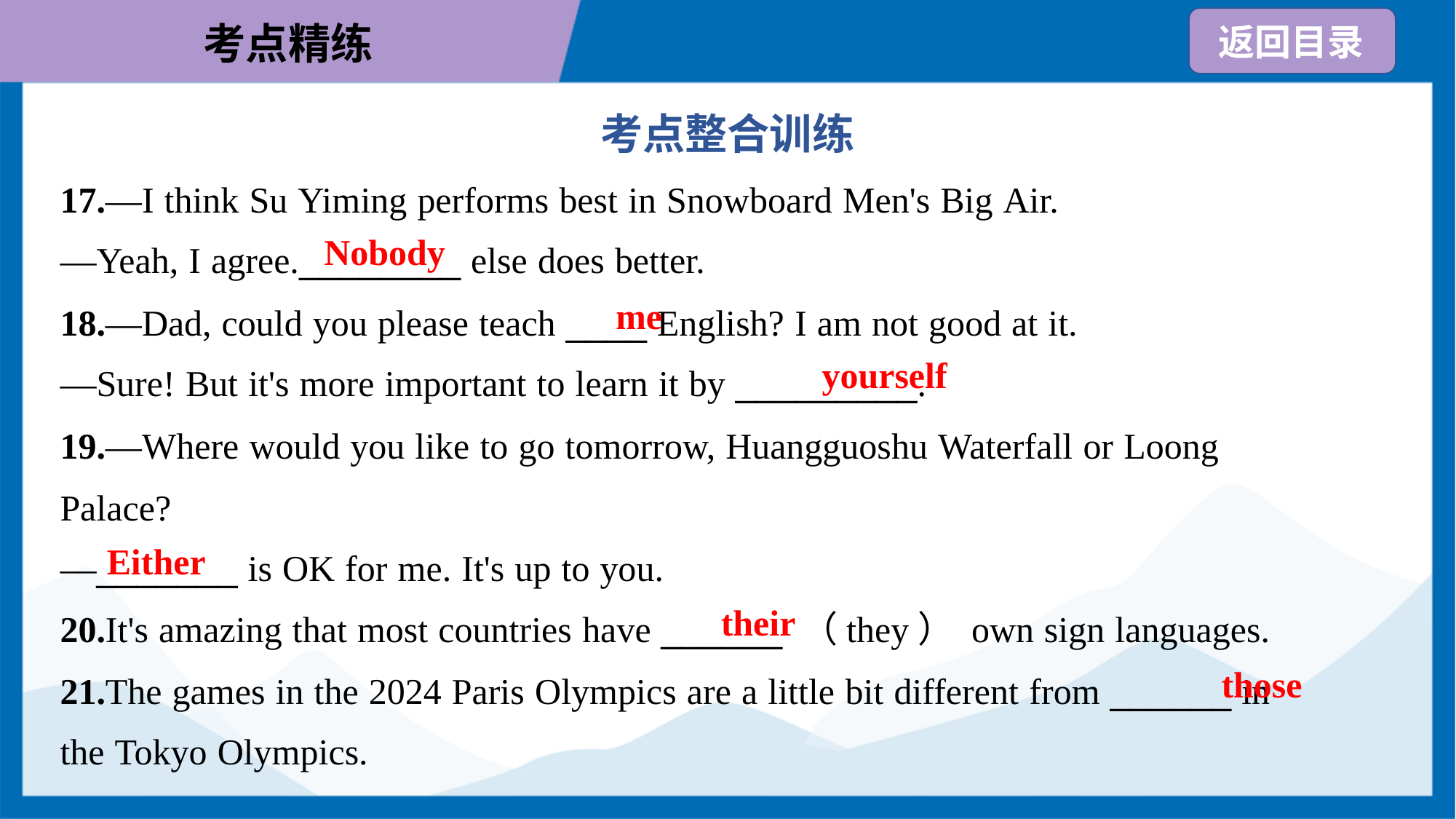

考点整合训练
17.—I think Su Yiming performs best in Snowboard Men's Big Air.
—Yeah, I agree.________ else does better.
Nobody
me
18.—Dad, could you please teach ____ English? I am not good at it.
—Sure! But it's more important to learn it by _________.
yourself
19.—Where would you like to go tomorrow, Huangguoshu Waterfall or Loong
Palace?
—_______ is OK for me. It's up to you.
Either
their
20.It's amazing that most countries have ______ （they） own sign languages.
21.The games in the 2024 Paris Olympics are a little bit different from ______ in
the Tokyo Olympics.
those